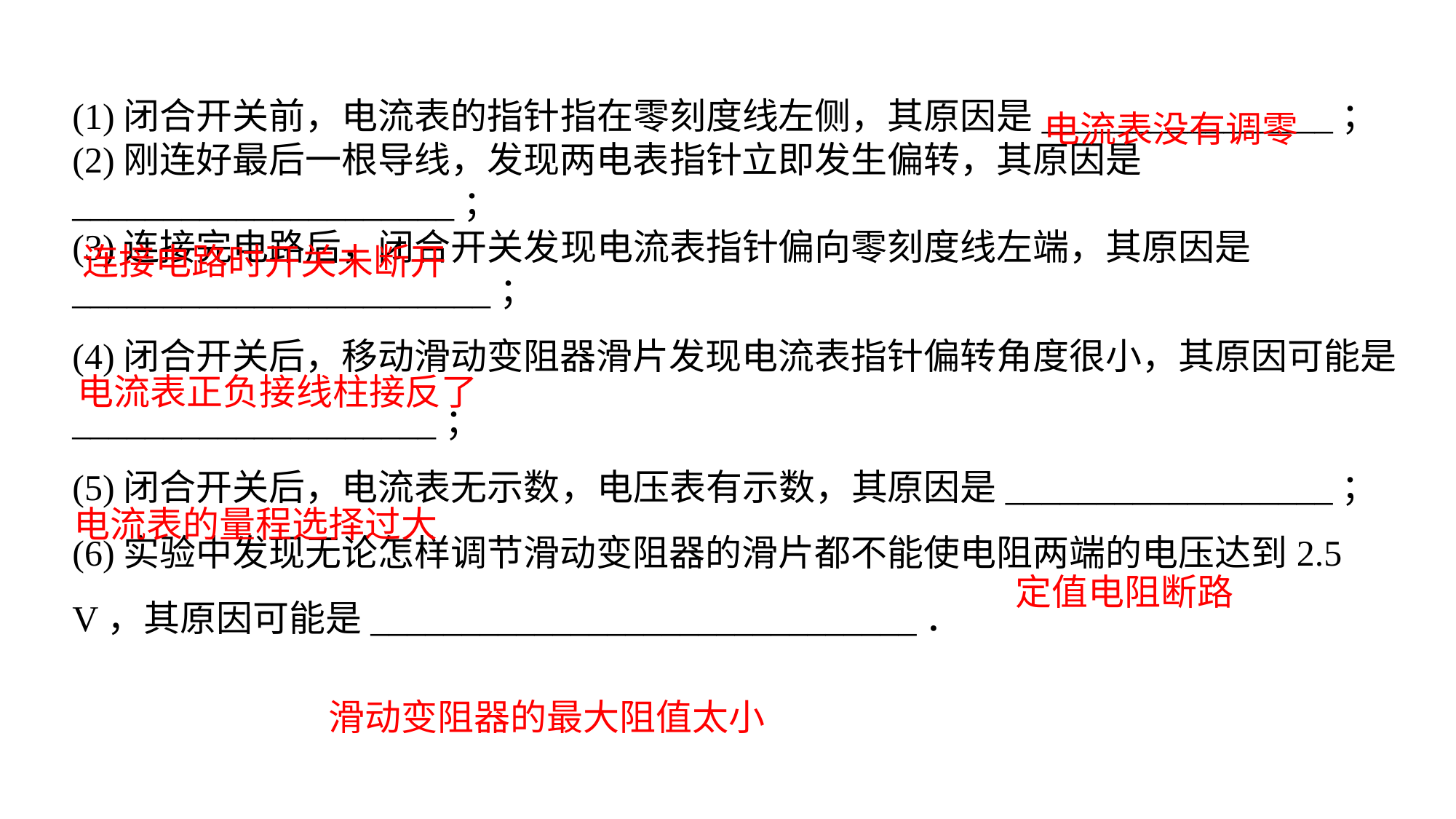

(1)闭合开关前，电流表的指针指在零刻度线左侧，其原因是________________；(2)刚连好最后一根导线，发现两电表指针立即发生偏转，其原因是_____________________；(3)连接完电路后，闭合开关发现电流表指针偏向零刻度线左端，其原因是_______________________；(4)闭合开关后，移动滑动变阻器滑片发现电流表指针偏转角度很小，其原因可能是____________________；
(5)闭合开关后，电流表无示数，电压表有示数，其原因是__________________；(6)实验中发现无论怎样调节滑动变阻器的滑片都不能使电阻两端的电压达到2.5 V，其原因可能是______________________________．
电流表没有调零
连接电路时开关未断开
电流表正负接线柱接反了
电流表的量程选择过大
定值电阻断路
滑动变阻器的最大阻值太小